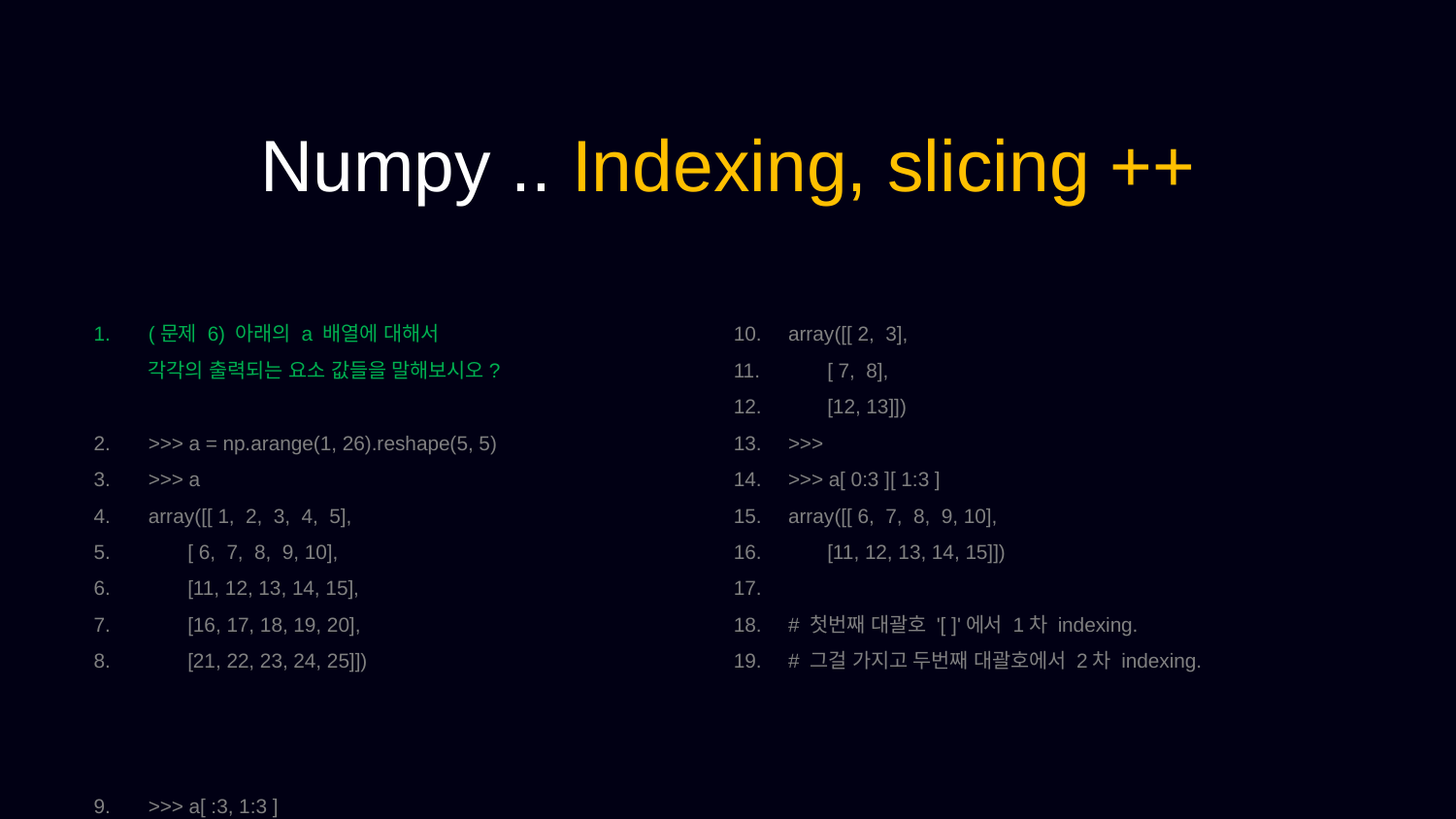

Numpy .. Indexing, slicing ++
(문제 6) 아래의 a 배열에 대해서
각각의 출력되는 요소 값들을 말해보시오?

>>> a = np.arange(1, 26).reshape(5, 5)
>>> a
array([[ 1,  2,  3,  4,  5],
       [ 6,  7,  8,  9, 10],
       [11, 12, 13, 14, 15],
       [16, 17, 18, 19, 20],
       [21, 22, 23, 24, 25]])

>>> a[ :3, 1:3 ]
array([[ 2,  3],
       [ 7,  8],
       [12, 13]])
>>>
>>> a[ 0:3 ][ 1:3 ]
array([[ 6,  7,  8,  9, 10],
       [11, 12, 13, 14, 15]])

# 첫번째 대괄호 '[ ]'에서 1차 indexing.
# 그걸 가지고 두번째 대괄호에서 2차 indexing.